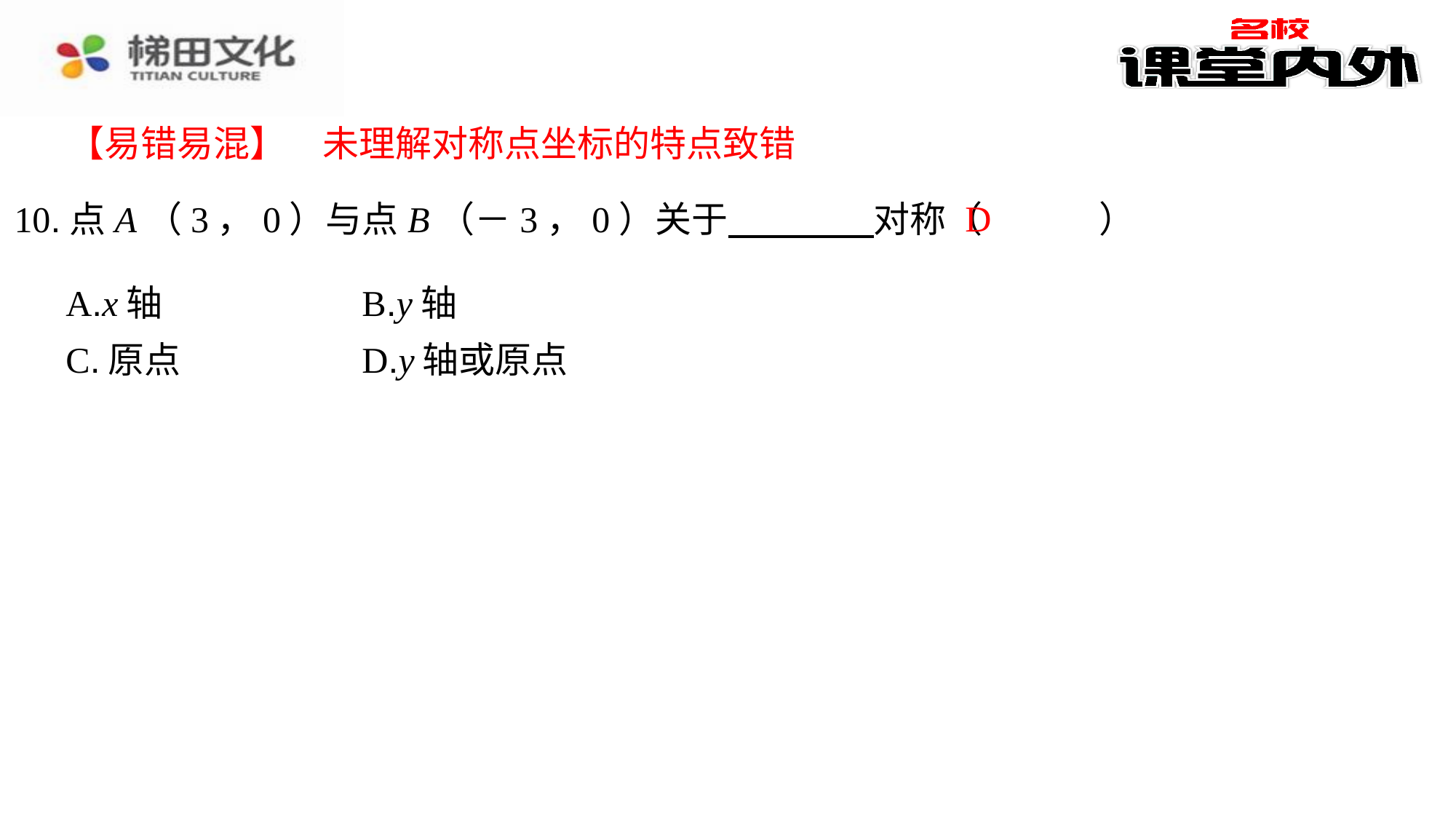

【易错易混】　未理解对称点坐标的特点致错
D
10.点A（3，0）与点B（－3，0）关于 　　　　⁠对称（　D　）
| A.x轴 | B.y轴 |
| --- | --- |
| C.原点 | D.y轴或原点 |